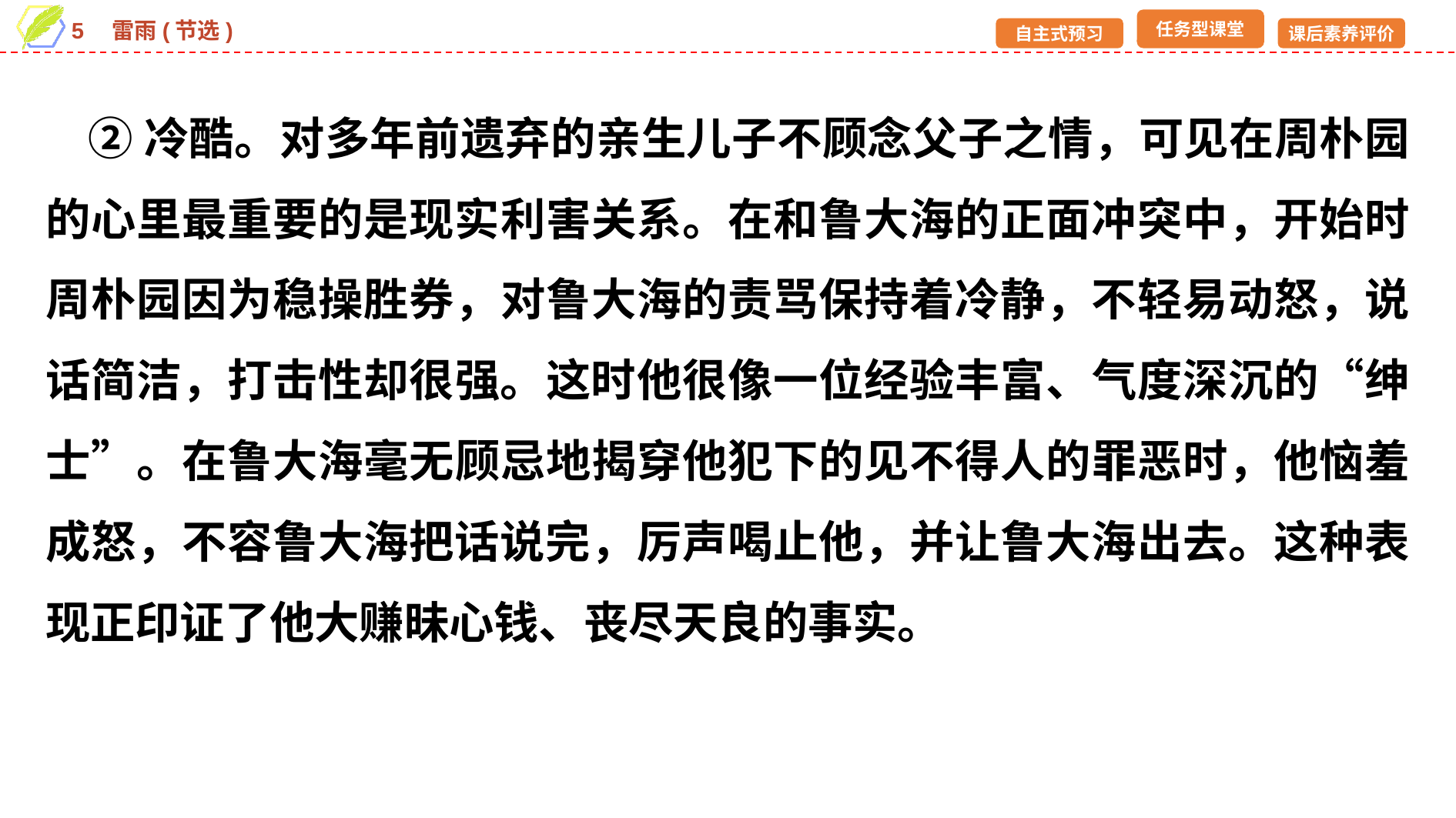

②冷酷。对多年前遗弃的亲生儿子不顾念父子之情，可见在周朴园的心里最重要的是现实利害关系。在和鲁大海的正面冲突中，开始时周朴园因为稳操胜券，对鲁大海的责骂保持着冷静，不轻易动怒，说话简洁，打击性却很强。这时他很像一位经验丰富、气度深沉的“绅士”。在鲁大海毫无顾忌地揭穿他犯下的见不得人的罪恶时，他恼羞成怒，不容鲁大海把话说完，厉声喝止他，并让鲁大海出去。这种表现正印证了他大赚昧心钱、丧尽天良的事实。